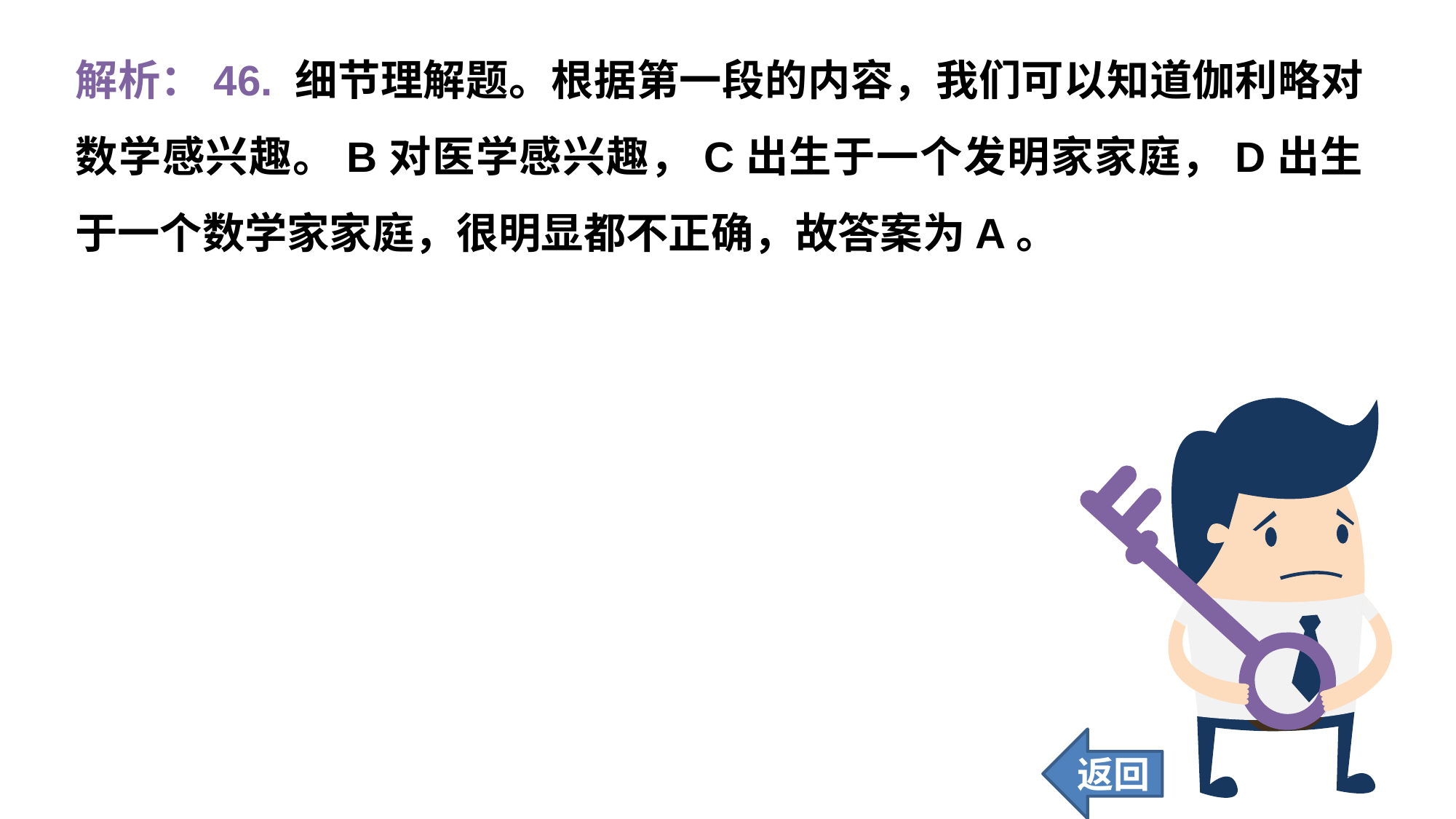

解析：46. 细节理解题。根据第一段的内容，我们可以知道伽利略对数学感兴趣。B对医学感兴趣，C出生于一个发明家家庭，D出生于一个数学家家庭，很明显都不正确，故答案为A。

返回
377